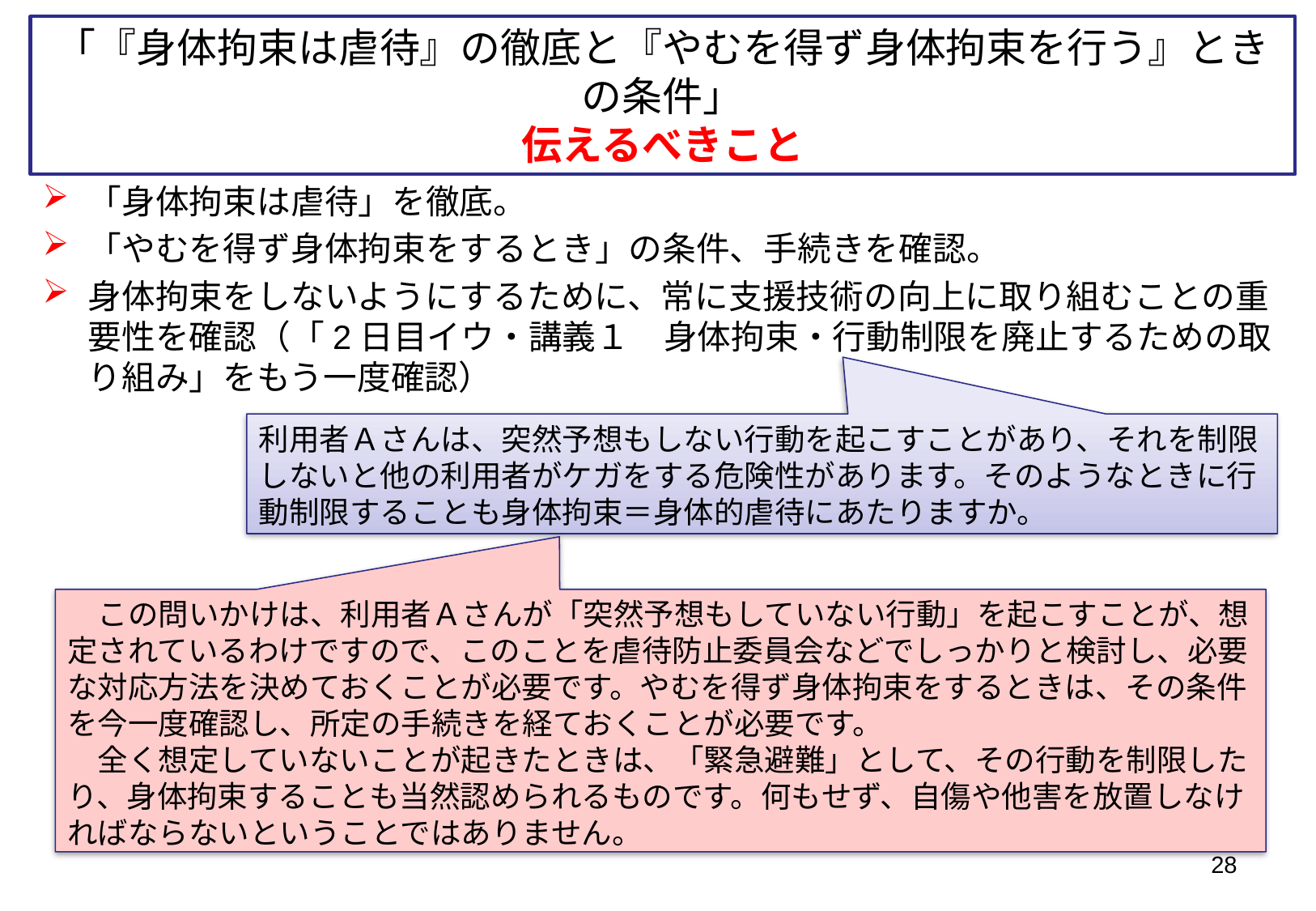

「『身体拘束は虐待』の徹底と『やむを得ず身体拘束を行う』ときの条件」
伝えるべきこと
サービス管理責任者とサービス提供責任者の役割（責任）を再確認。
「身体拘束は虐待」を徹底。
「やむを得ず身体拘束をするとき」の条件、手続きを確認。
身体拘束をしないようにするために、常に支援技術の向上に取り組むことの重要性を確認（「2日目イウ・講義１　身体拘束・行動制限を廃止するための取り組み」をもう一度確認）

利用者Ａさんは、突然予想もしない行動を起こすことがあり、それを制限しないと他の利用者がケガをする危険性があります。そのようなときに行動制限することも身体拘束＝身体的虐待にあたりますか。
　この問いかけは、利用者Ａさんが「突然予想もしていない行動」を起こすことが、想定されているわけですので、このことを虐待防止委員会などでしっかりと検討し、必要な対応方法を決めておくことが必要です。やむを得ず身体拘束をするときは、その条件を今一度確認し、所定の手続きを経ておくことが必要です。
　全く想定していないことが起きたときは、「緊急避難」として、その行動を制限したり、身体拘束することも当然認められるものです。何もせず、自傷や他害を放置しなければならないということではありません。

28